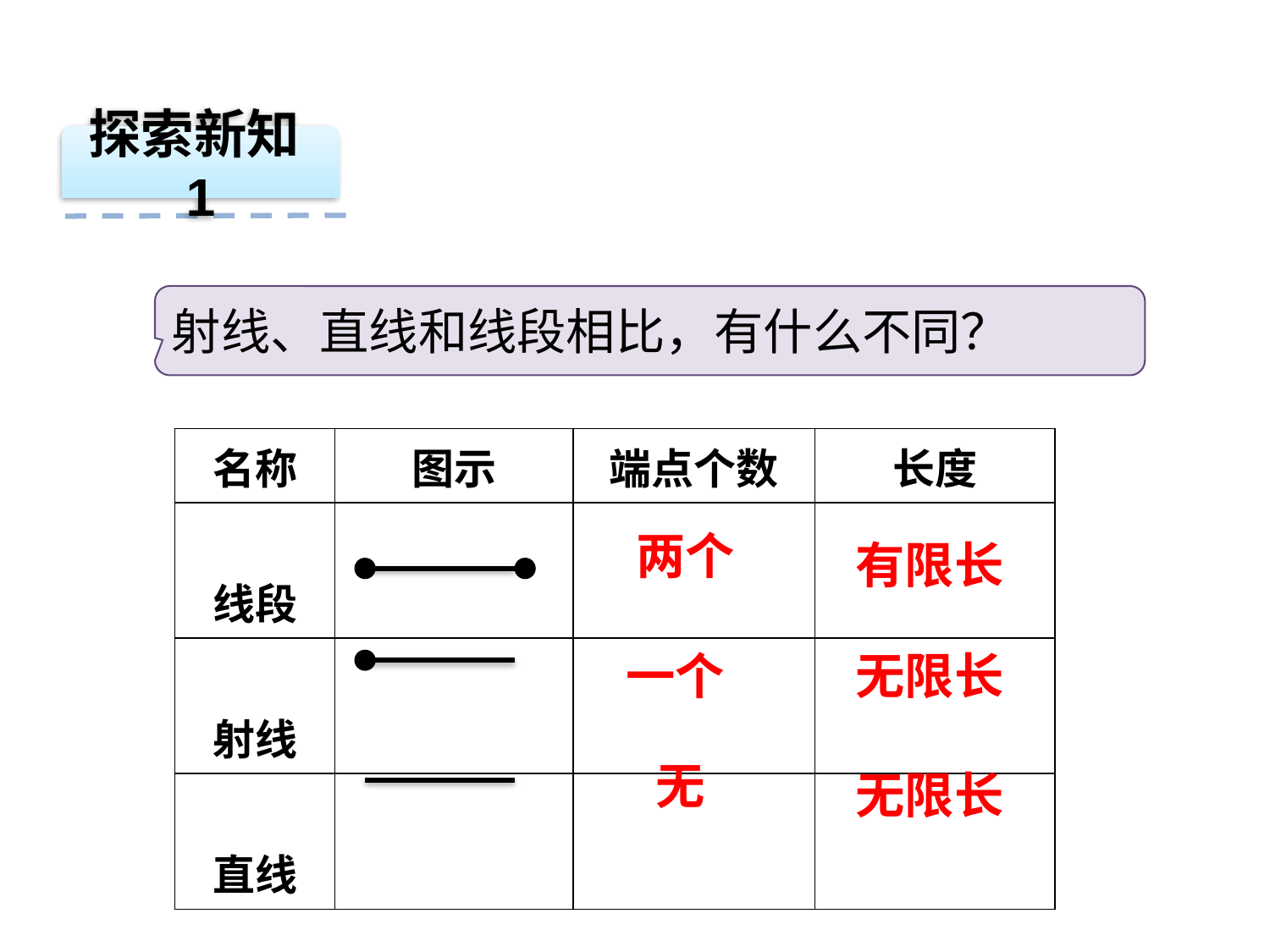

探索新知1
射线、直线和线段相比，有什么不同？
| 名称 | 图示 | 端点个数 | 长度 |
| --- | --- | --- | --- |
| 线段 |  |  |  |
| 射线 |  |  |  |
| 直线 |  |  |  |
两个
有限长

一个
无限长

无
无限长